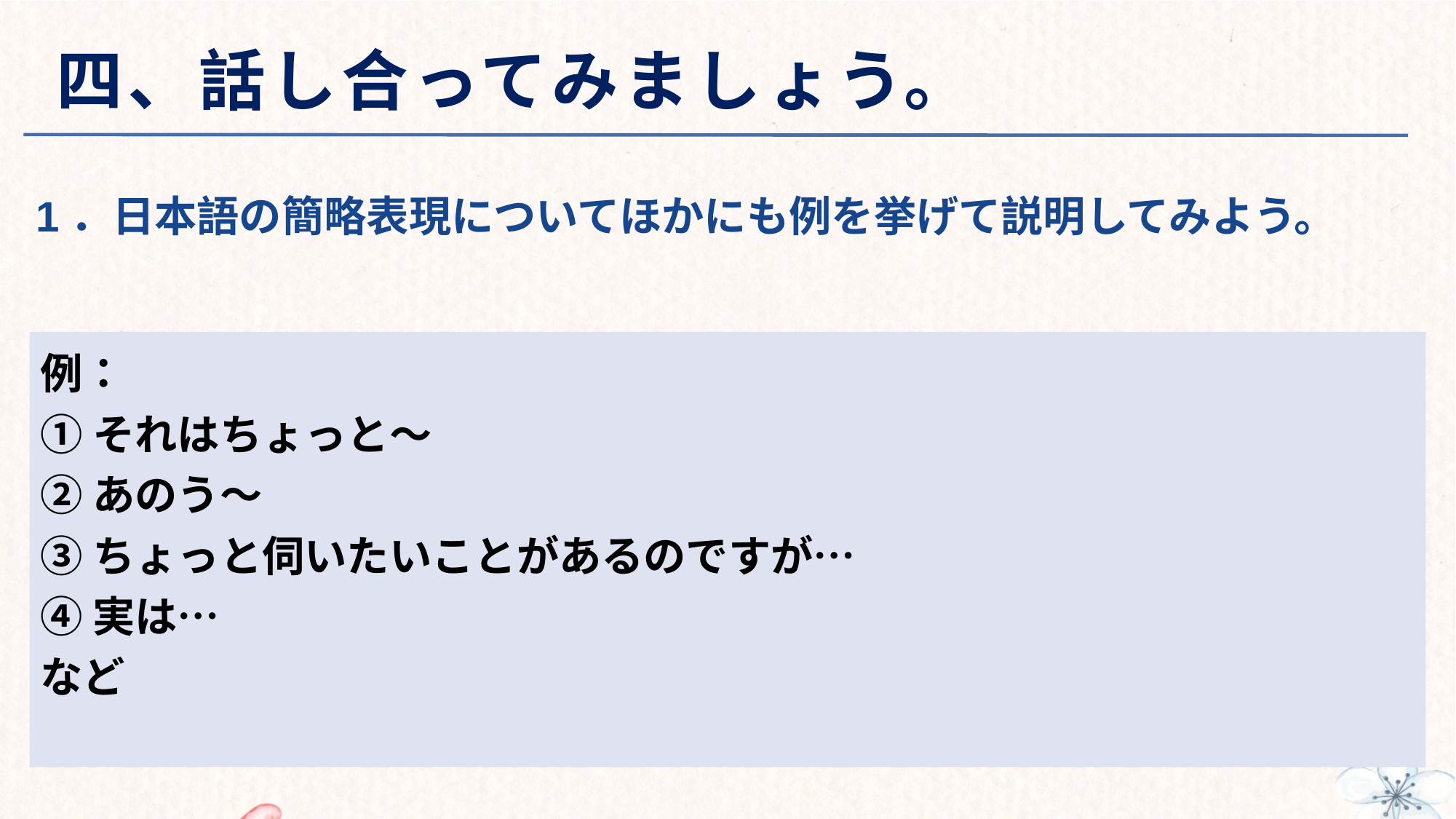

# 四、話し合ってみましょう。
1．日本語の簡略表現についてほかにも例を挙げて説明してみよう。
例：
①それはちょっと～
②あのう～
③ちょっと伺いたいことがあるのですが…
④実は…
など